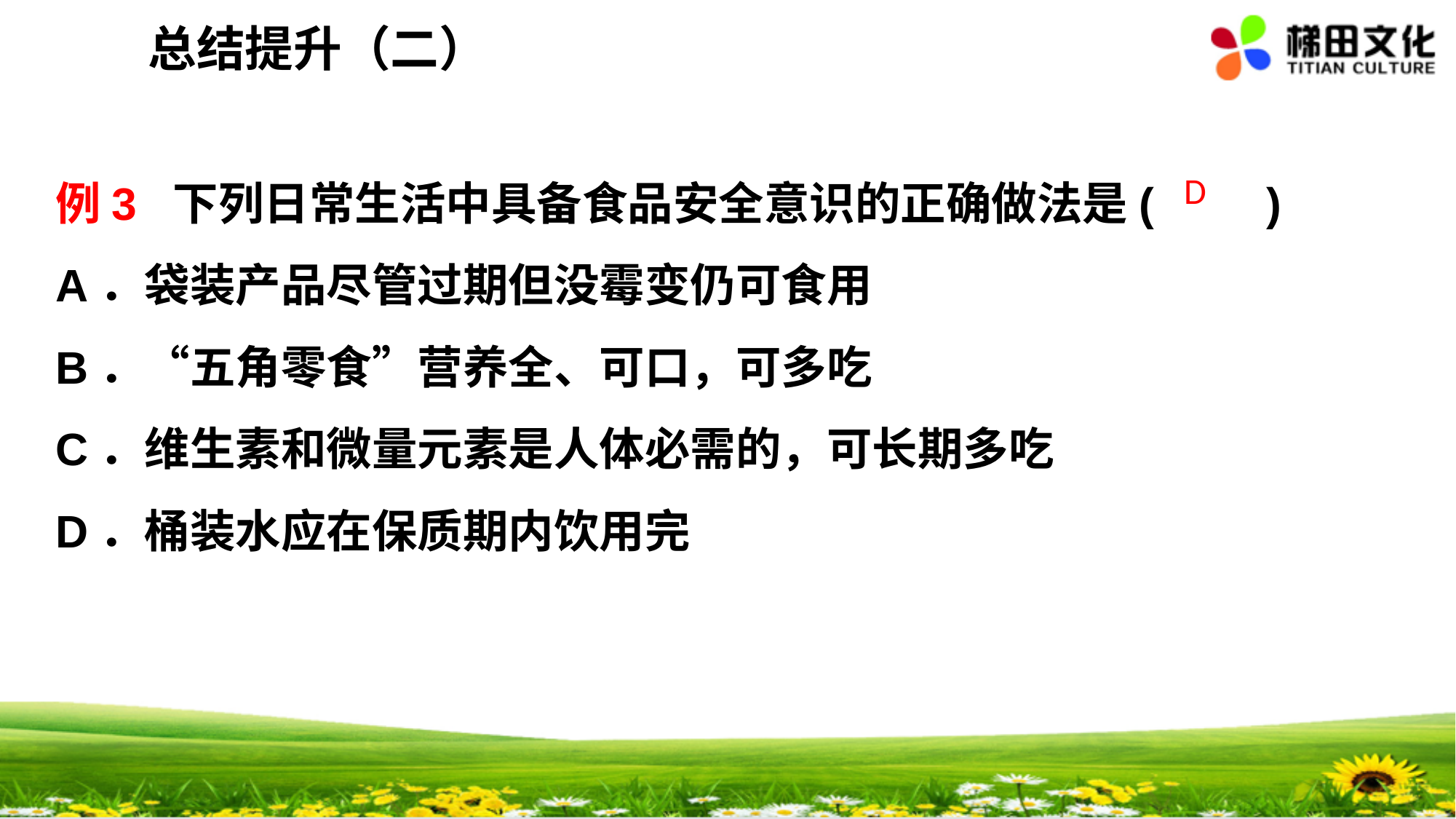

总结提升（二）
例3  下列日常生活中具备食品安全意识的正确做法是(　　)
A．袋装产品尽管过期但没霉变仍可食用
B．“五角零食”营养全、可口，可多吃
C．维生素和微量元素是人体必需的，可长期多吃
D．桶装水应在保质期内饮用完
D